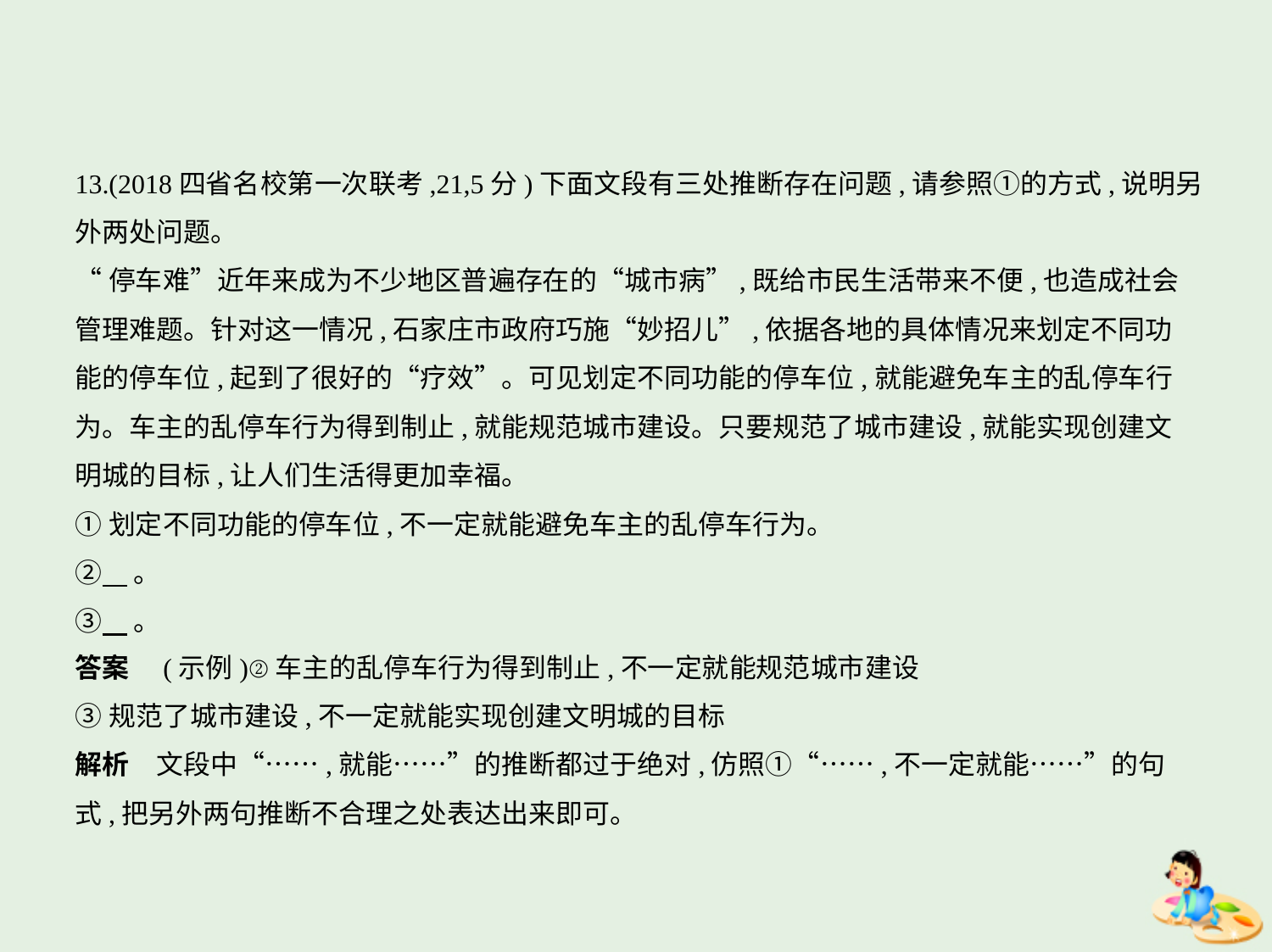

13.(2018四省名校第一次联考,21,5分)下面文段有三处推断存在问题,请参照①的方式,说明另
外两处问题。
“停车难”近年来成为不少地区普遍存在的“城市病”,既给市民生活带来不便,也造成社会
管理难题。针对这一情况,石家庄市政府巧施“妙招儿”,依据各地的具体情况来划定不同功
能的停车位,起到了很好的“疗效”。可见划定不同功能的停车位,就能避免车主的乱停车行
为。车主的乱停车行为得到制止,就能规范城市建设。只要规范了城市建设,就能实现创建文
明城的目标,让人们生活得更加幸福。
①划定不同功能的停车位,不一定就能避免车主的乱停车行为。
②    。
③    。
答案　(示例)②车主的乱停车行为得到制止,不一定就能规范城市建设
③规范了城市建设,不一定就能实现创建文明城的目标
解析　文段中“……,就能……”的推断都过于绝对,仿照①“……,不一定就能……”的句
式,把另外两句推断不合理之处表达出来即可。